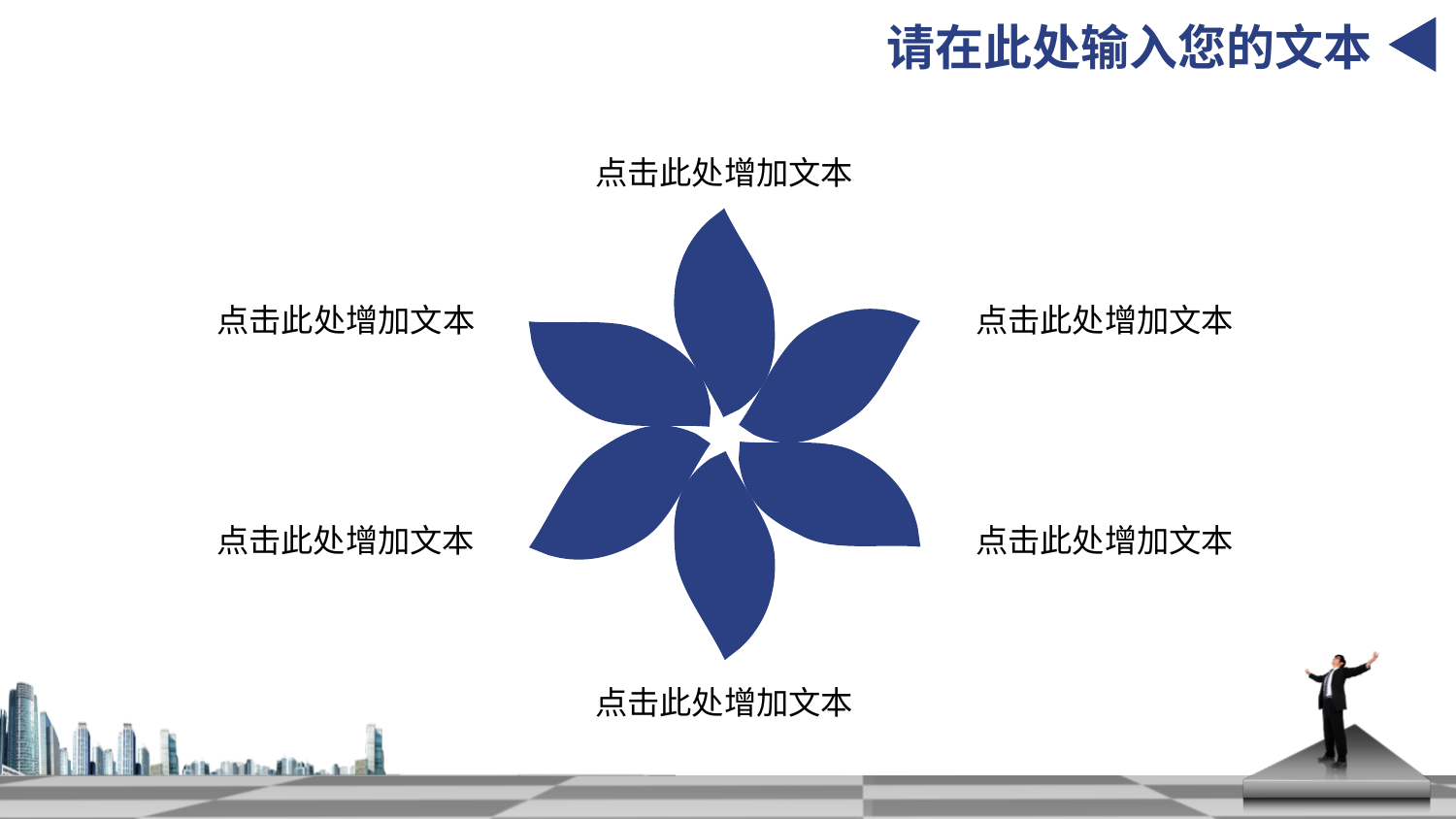

请在此处输入您的文本
点击此处增加文本

点击此处增加文本
点击此处增加文本

点击此处增加文本
点击此处增加文本
点击此处增加文本